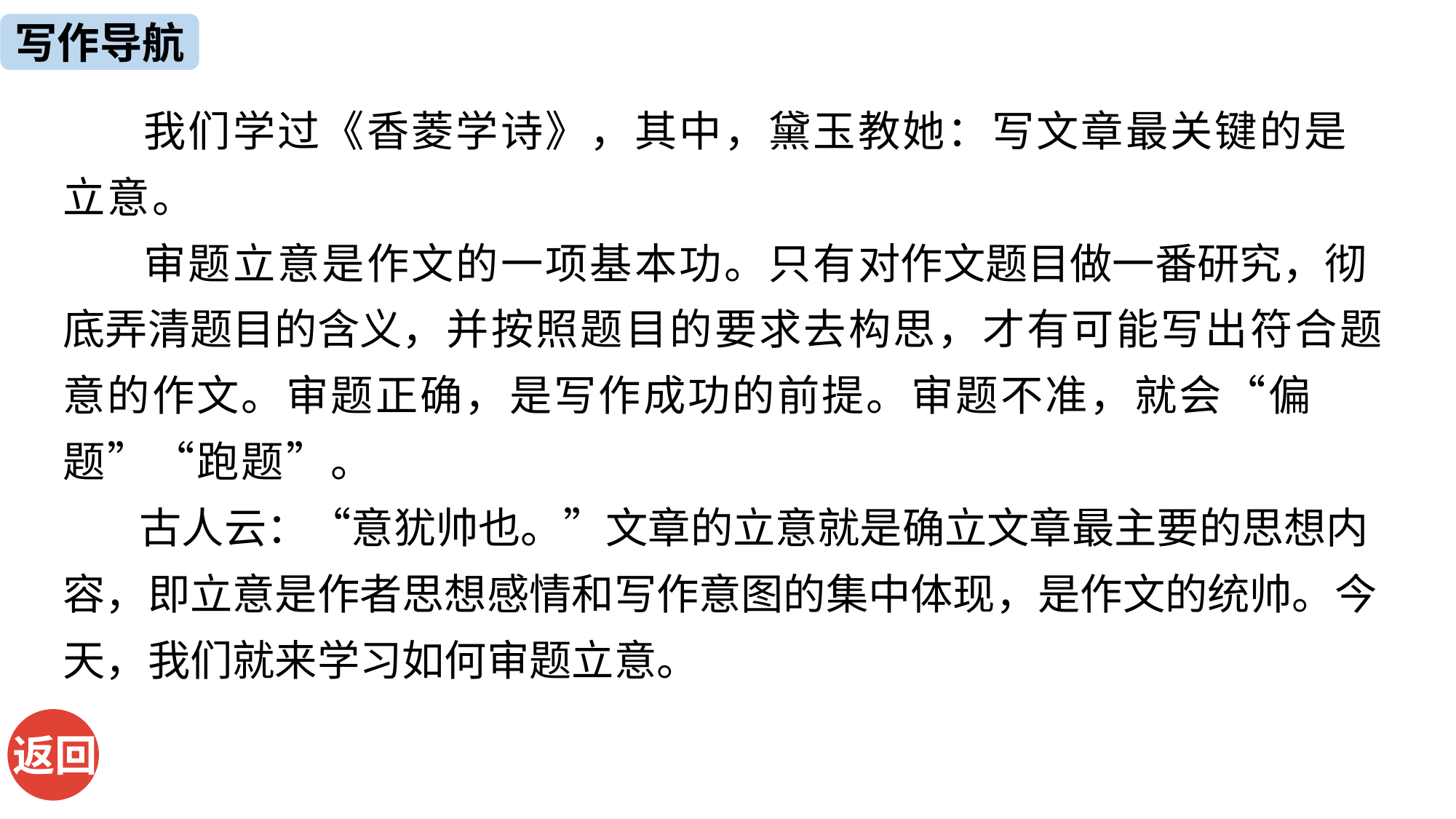

写作导航
      我们学过《香菱学诗》，其中，黛玉教她：写文章最关键的是立意。
      审题立意是作文的一项基本功。只有对作文题目做一番研究，彻底弄清题目的含义，并按照题目的要求去构思，才有可能写出符合题意的作文。审题正确，是写作成功的前提。审题不准，就会“偏题”“跑题”。
       古人云：“意犹帅也。”文章的立意就是确立文章最主要的思想内容，即立意是作者思想感情和写作意图的集中体现，是作文的统帅。今天，我们就来学习如何审题立意。

返回